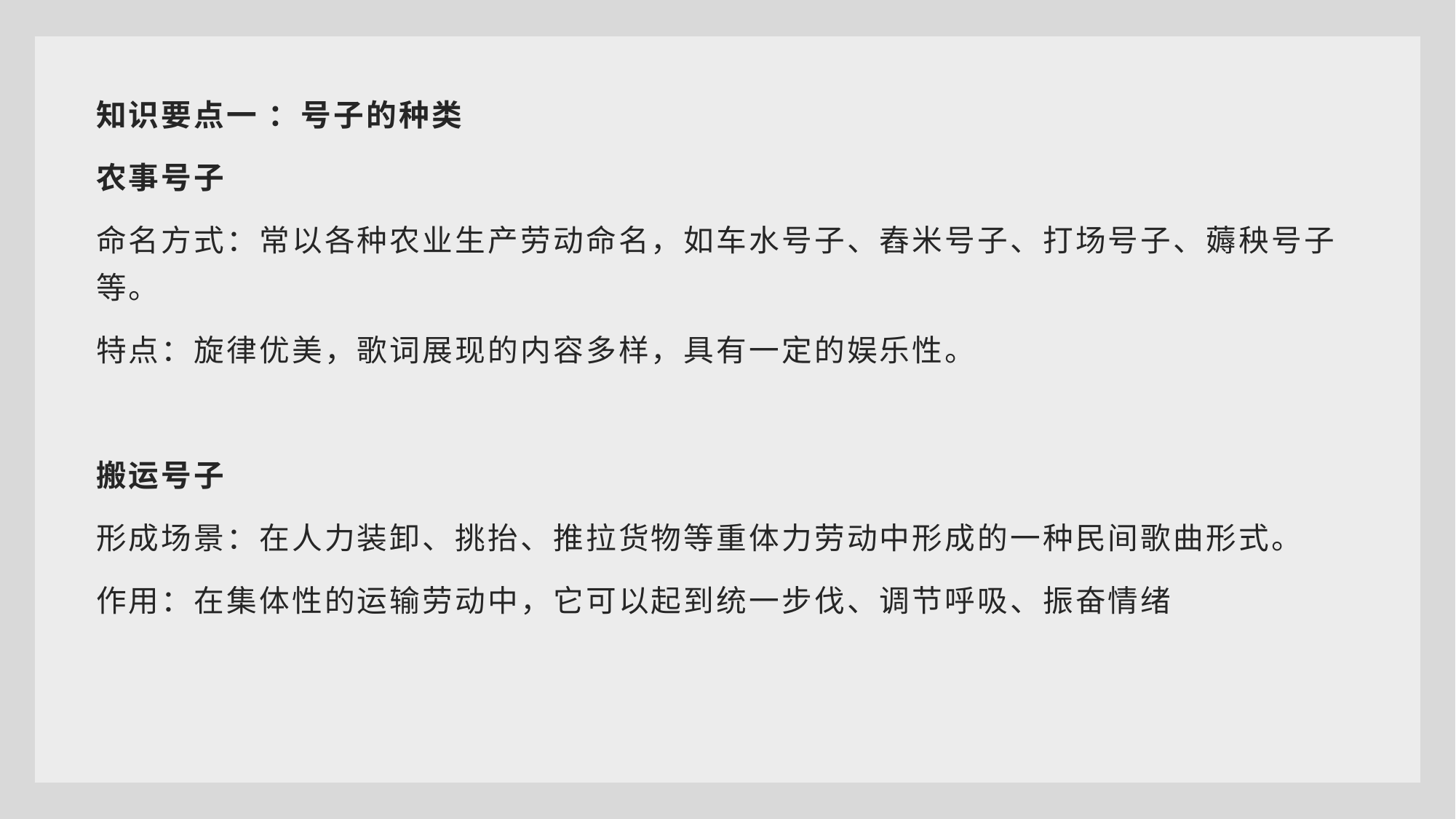

知识要点一 ：号子的种类
农事号子
命名方式：常以各种农业生产劳动命名，如车水号子、舂米号子、打场号子、薅秧号子等。
特点：旋律优美，歌词展现的内容多样，具有一定的娱乐性。

搬运号子
形成场景：在人力装卸、挑抬、推拉货物等重体力劳动中形成的一种民间歌曲形式。
作用：在集体性的运输劳动中，它可以起到统一步伐、调节呼吸、振奋情绪